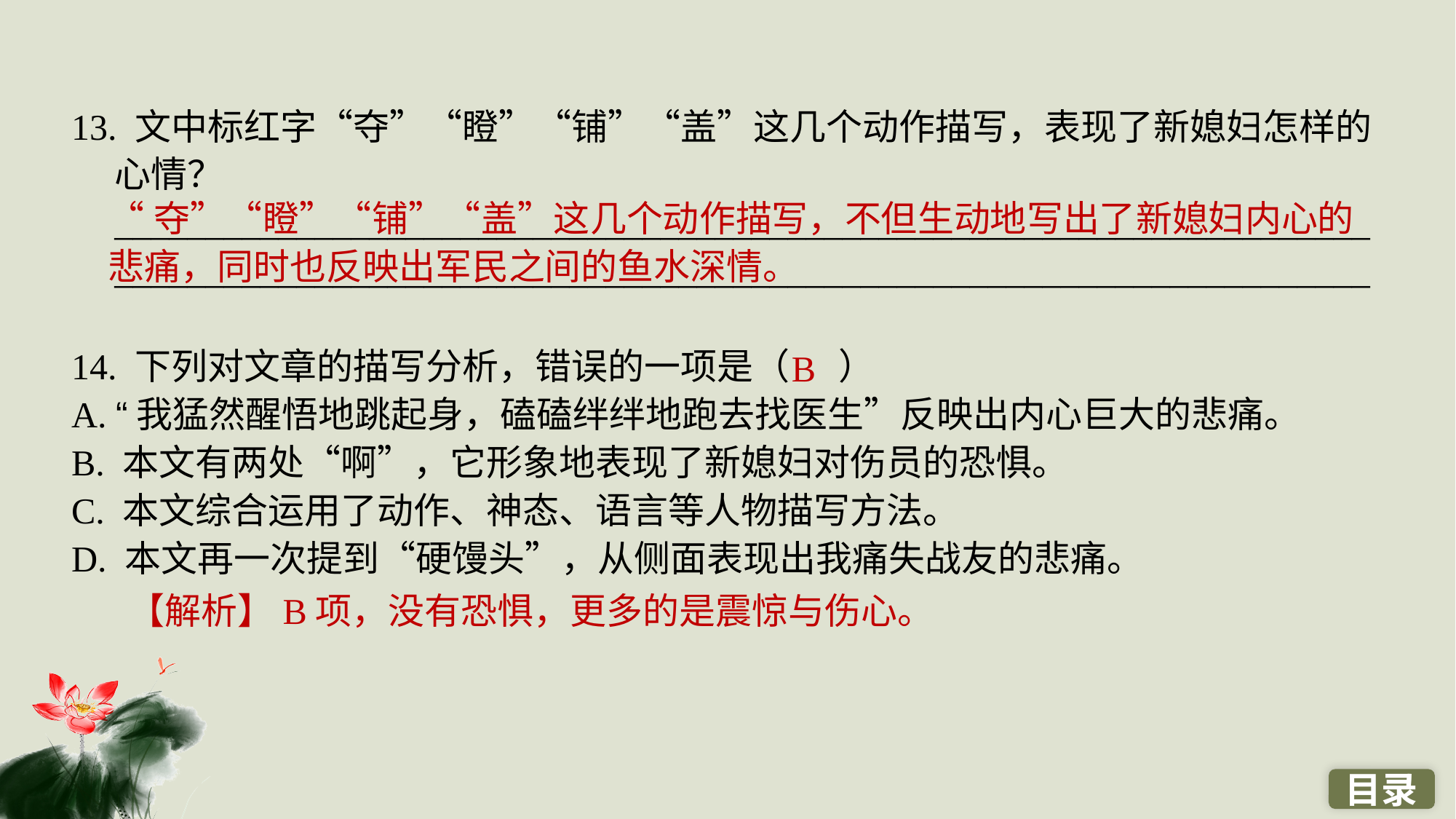

13. 文中标红字“夺”“瞪”“铺”“盖”这几个动作描写，表现了新媳妇怎样的心情？__________________________________________________________________________________________________________________________________________

14. 下列对文章的描写分析，错误的一项是（      ）
A. “我猛然醒悟地跳起身，磕磕绊绊地跑去找医生”反映出内心巨大的悲痛。
B. 本文有两处“啊”，它形象地表现了新媳妇对伤员的恐惧。
C. 本文综合运用了动作、神态、语言等人物描写方法。
D. 本文再一次提到“硬馒头”，从侧面表现出我痛失战友的悲痛。
“夺”“瞪”“铺”“盖”这几个动作描写，不但生动地写出了新媳妇内心的悲痛，同时也反映出军民之间的鱼水深情。
B
【解析】B项，没有恐惧，更多的是震惊与伤心。